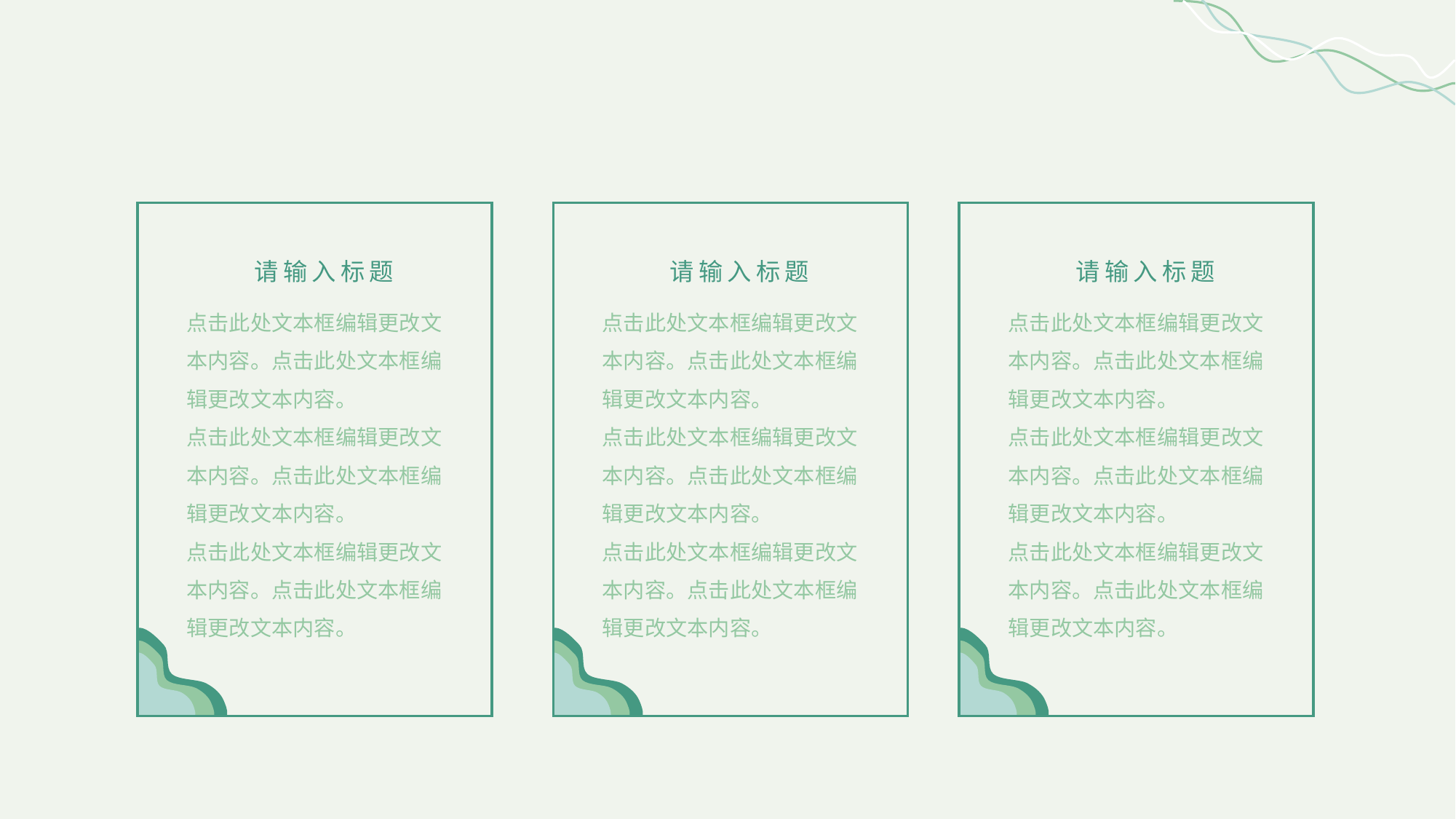

请输入标题
点击此处文本框编辑更改文本内容。点击此处文本框编辑更改文本内容。
点击此处文本框编辑更改文本内容。点击此处文本框编辑更改文本内容。
点击此处文本框编辑更改文本内容。点击此处文本框编辑更改文本内容。

请输入标题
点击此处文本框编辑更改文本内容。点击此处文本框编辑更改文本内容。
点击此处文本框编辑更改文本内容。点击此处文本框编辑更改文本内容。
点击此处文本框编辑更改文本内容。点击此处文本框编辑更改文本内容。

请输入标题
点击此处文本框编辑更改文本内容。点击此处文本框编辑更改文本内容。
点击此处文本框编辑更改文本内容。点击此处文本框编辑更改文本内容。
点击此处文本框编辑更改文本内容。点击此处文本框编辑更改文本内容。